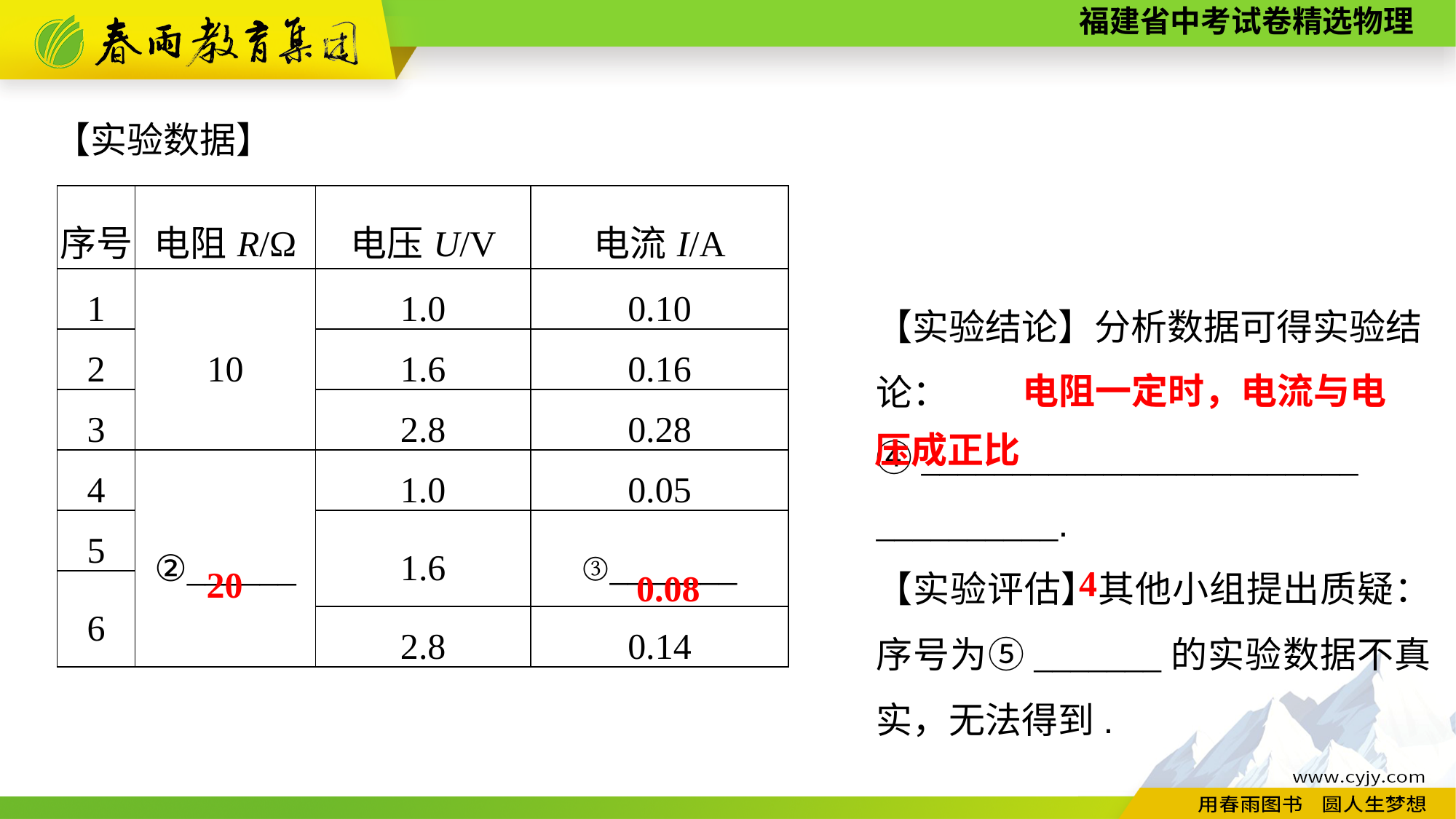

【实验数据】
| 序号 | 电阻R/Ω | 电压U/V | 电流I/A |
| --- | --- | --- | --- |
| 1 | 10 | 1.0 | 0.10 |
| 2 |  | 1.6 | 0.16 |
| 3 |  | 2.8 | 0.28 |
| 4 | ②\_\_\_\_\_\_ | 1.0 | 0.05 |
| 5 |  | 1.6 | ③\_\_\_\_\_\_\_ |
| 6 |  |  |  |
|  |  | 2.8 | 0.14 |
【实验结论】分析数据可得实验结论：④________________________
__________.
【实验评估】其他小组提出质疑：序号为⑤_______的实验数据不真实，无法得到.
电阻一定时，电流与电
压成正比
4
20
0.08